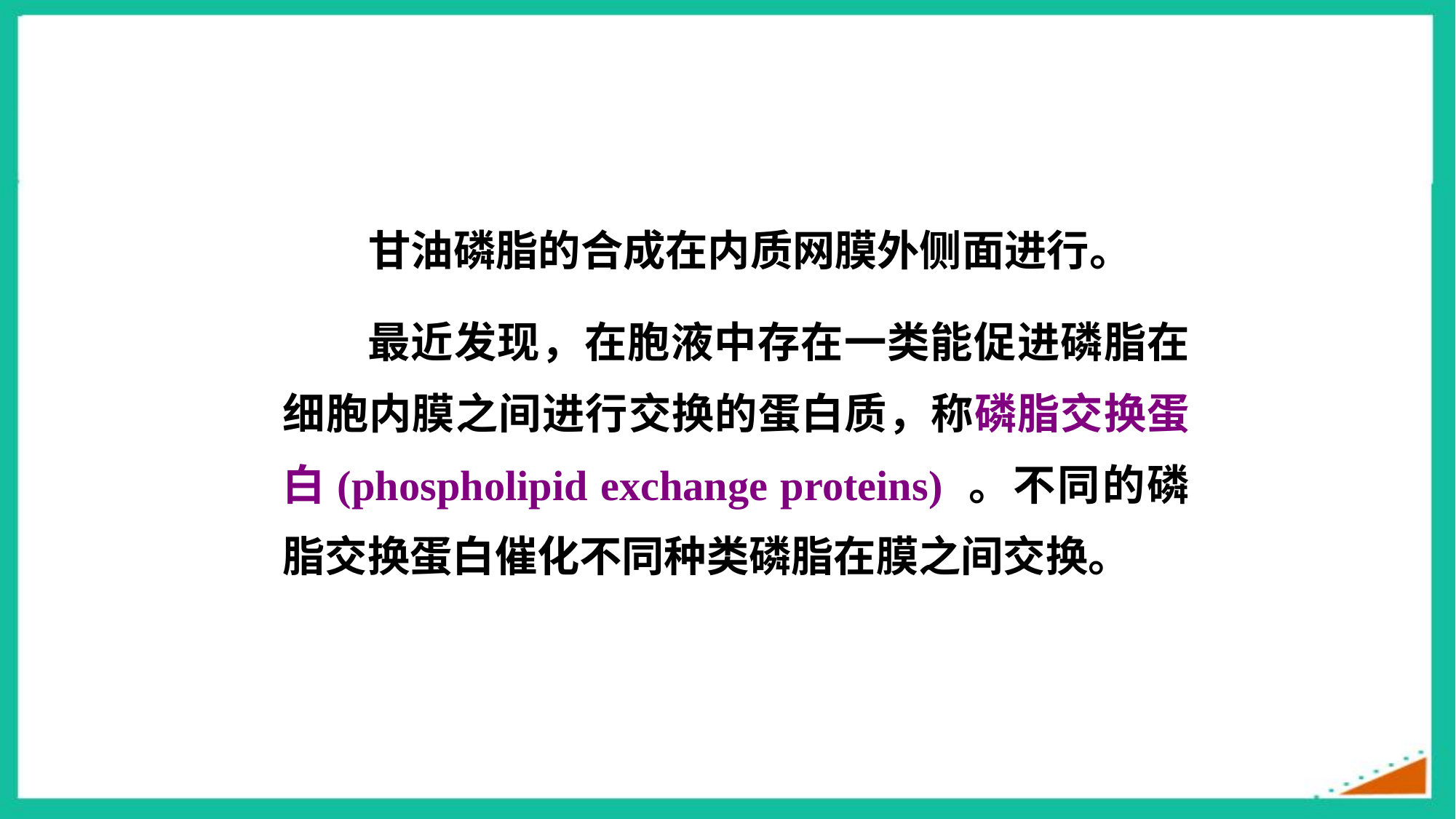

甘油磷脂的合成在内质网膜外侧面进行。
最近发现，在胞液中存在一类能促进磷脂在细胞内膜之间进行交换的蛋白质，称磷脂交换蛋白(phospholipid exchange proteins) 。不同的磷脂交换蛋白催化不同种类磷脂在膜之间交换。